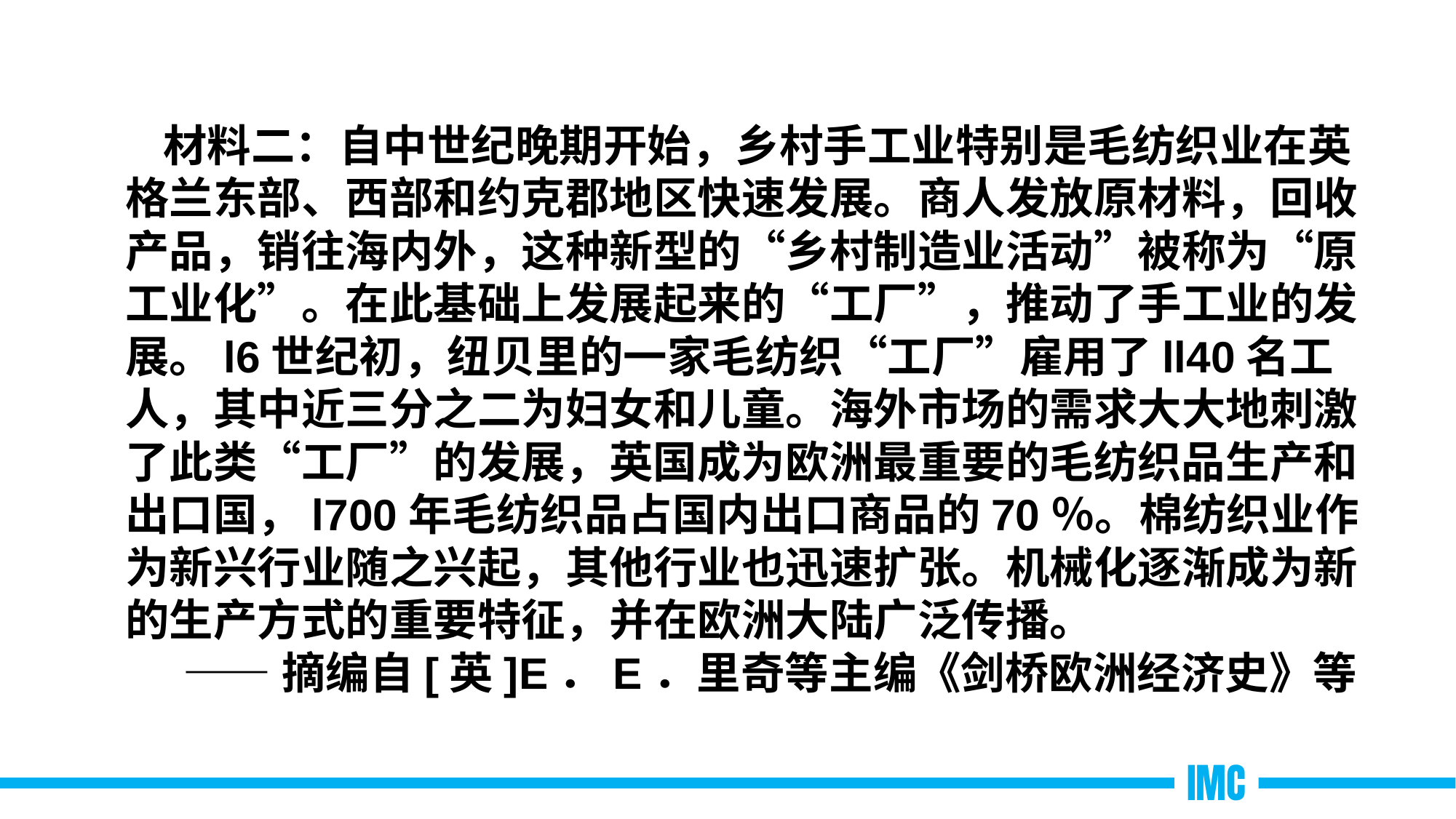

材料二：自中世纪晚期开始，乡村手工业特别是毛纺织业在英格兰东部、西部和约克郡地区快速发展。商人发放原材料，回收产品，销往海内外，这种新型的“乡村制造业活动”被称为“原工业化”。在此基础上发展起来的“工厂”，推动了手工业的发展。l6世纪初，纽贝里的一家毛纺织“工厂”雇用了ll40名工人，其中近三分之二为妇女和儿童。海外市场的需求大大地刺激了此类“工厂”的发展，英国成为欧洲最重要的毛纺织品生产和出口国，l700年毛纺织品占国内出口商品的70％。棉纺织业作为新兴行业随之兴起，其他行业也迅速扩张。机械化逐渐成为新的生产方式的重要特征，并在欧洲大陆广泛传播。
  ——摘编自[英]E．E．里奇等主编《剑桥欧洲经济史》等